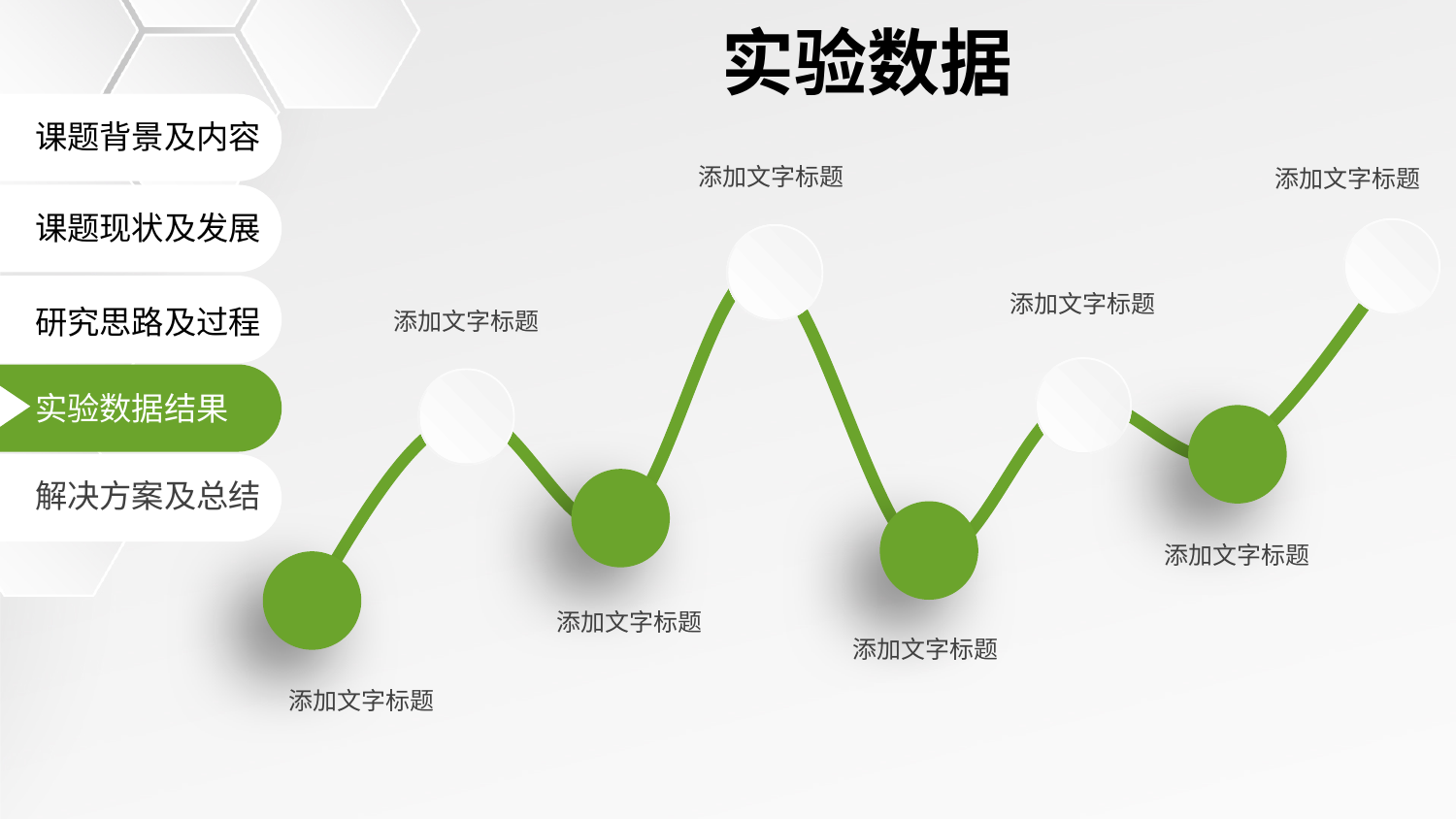

实验数据

课题背景及内容
添加文字标题
添加文字标题

课题现状及发展

添加文字标题
研究思路及过程
添加文字标题

实验数据结果

解决方案及总结

添加文字标题

添加文字标题
添加文字标题
添加文字标题
延时符